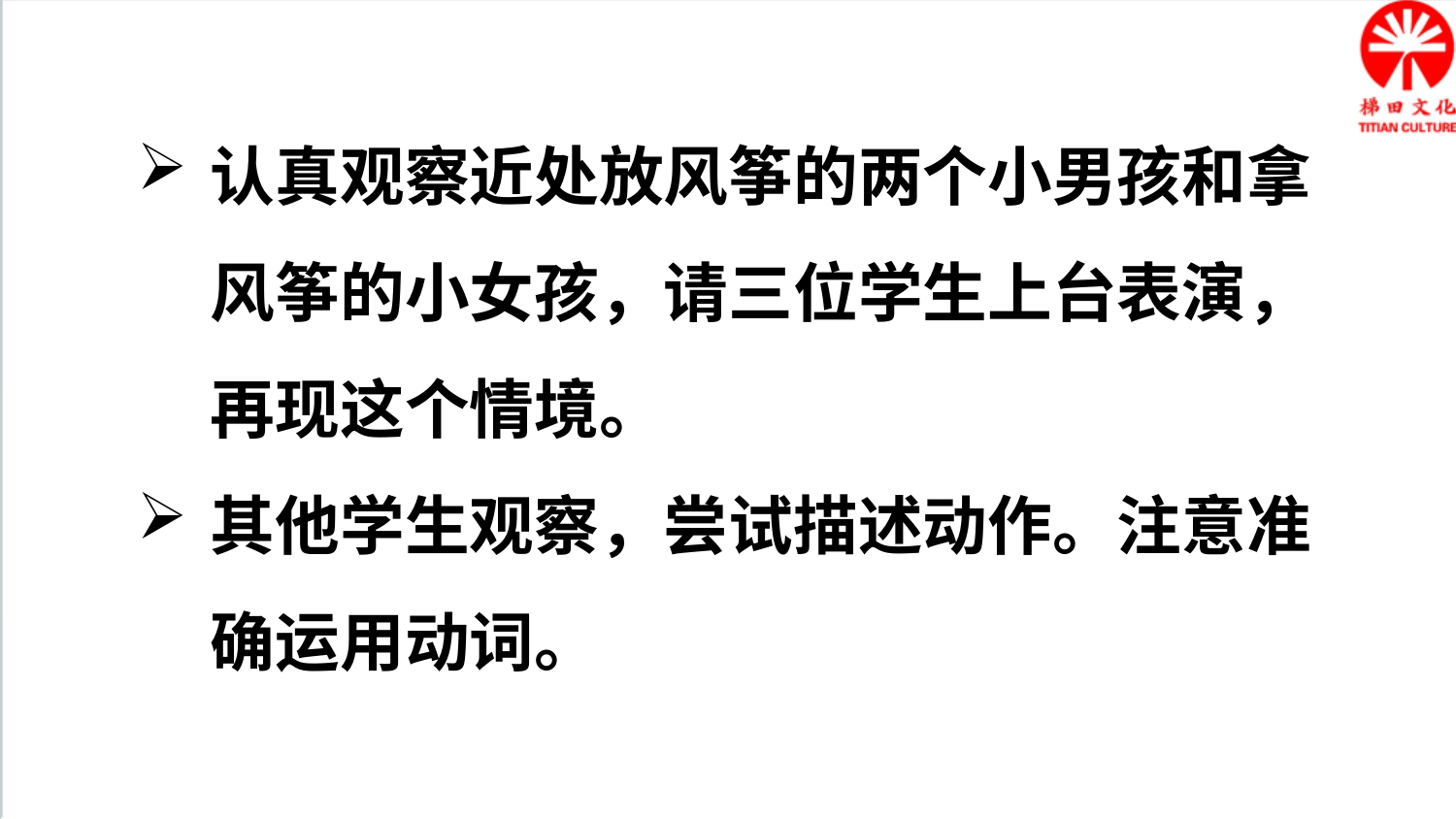

认真观察近处放风筝的两个小男孩和拿风筝的小女孩，请三位学生上台表演，再现这个情境。
其他学生观察，尝试描述动作。注意准确运用动词。